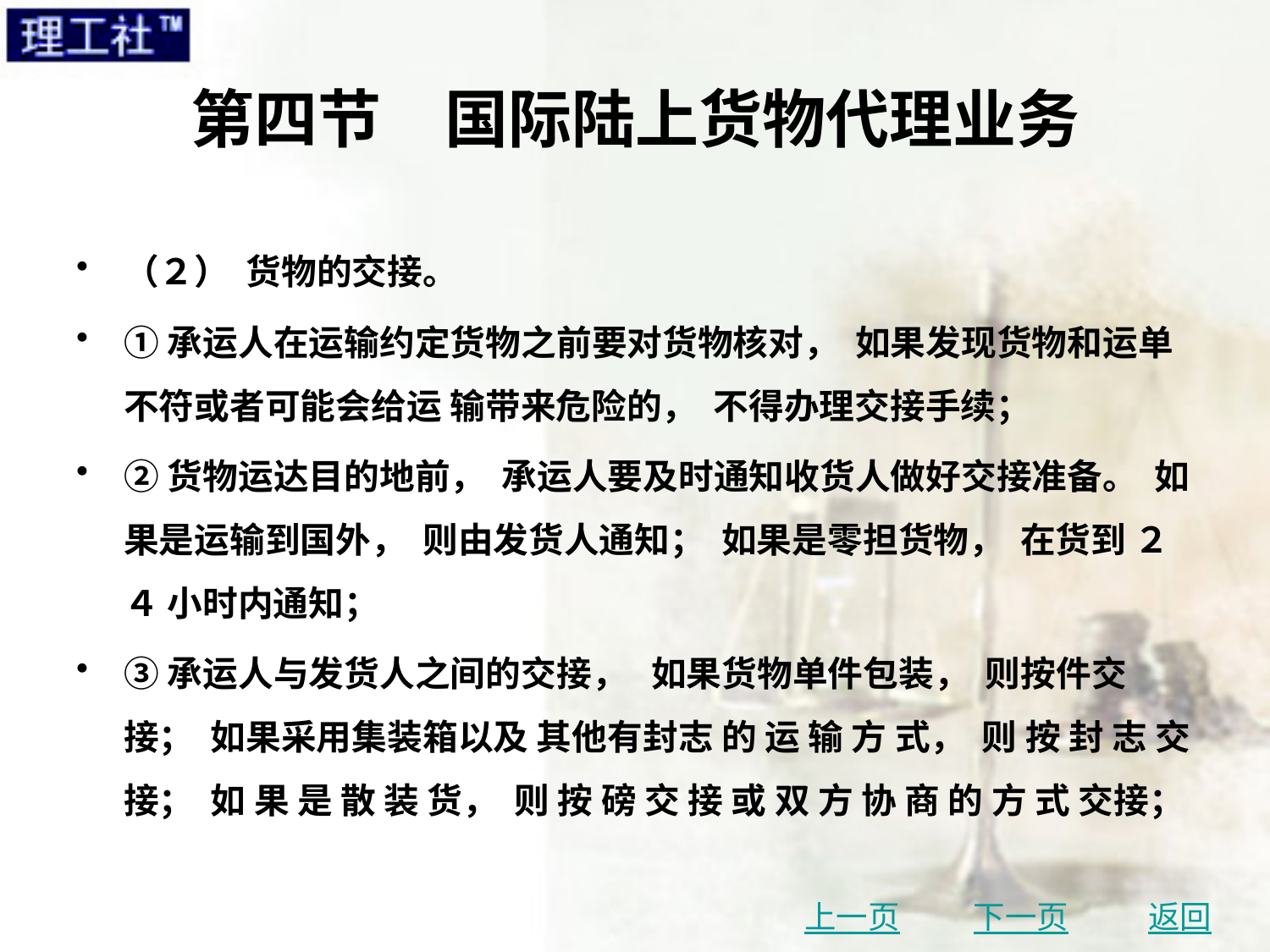

# 第四节　国际陆上货物代理业务
（２）  货物的交接。
①承运人在运输约定货物之前要对货物核对，  如果发现货物和运单不符或者可能会给运 输带来危险的，  不得办理交接手续；
②货物运达目的地前，  承运人要及时通知收货人做好交接准备。  如果是运输到国外，  则由发货人通知；  如果是零担货物，  在货到 ２４ 小时内通知；
③承运人与发货人之间的交接，   如果货物单件包装，  则按件交接；  如果采用集装箱以及 其他有封志 的 运 输 方 式，  则 按 封 志 交 接；  如 果 是 散 装 货，  则 按 磅 交 接 或 双 方 协 商 的 方 式 交接；
上一页
下一页
返回